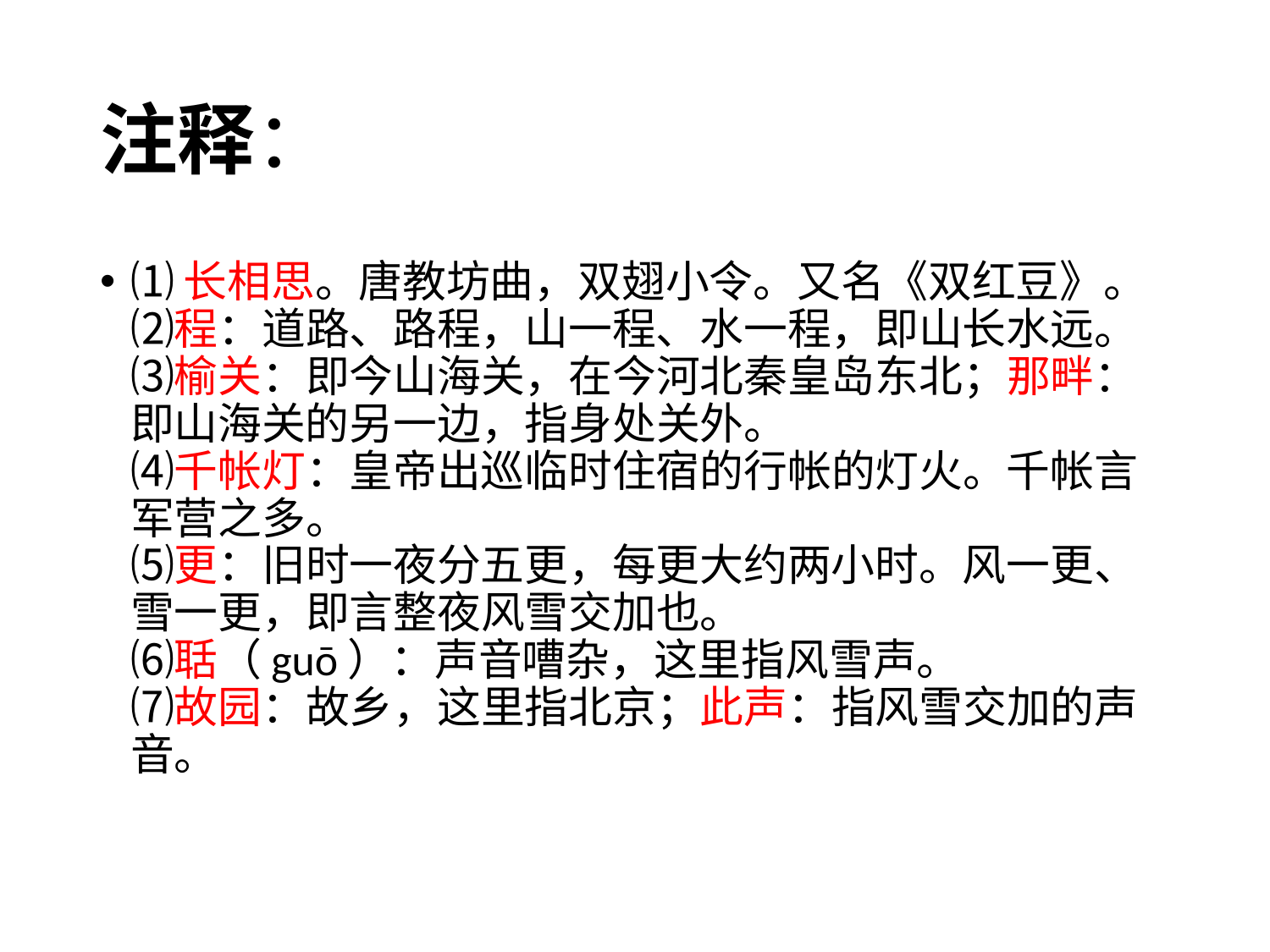

# 注释：
⑴长相思。唐教坊曲，双翅小令。又名《双红豆》。
⑵程：道路、路程，山一程、水一程，即山长水远。
⑶榆关：即今山海关，在今河北秦皇岛东北；那畔：即山海关的另一边，指身处关外。
⑷千帐灯：皇帝出巡临时住宿的行帐的灯火。千帐言军营之多。
⑸更：旧时一夜分五更，每更大约两小时。风一更、雪一更，即言整夜风雪交加也。
⑹聒（guō）：声音嘈杂，这里指风雪声。
⑺故园：故乡，这里指北京；此声：指风雪交加的声音。